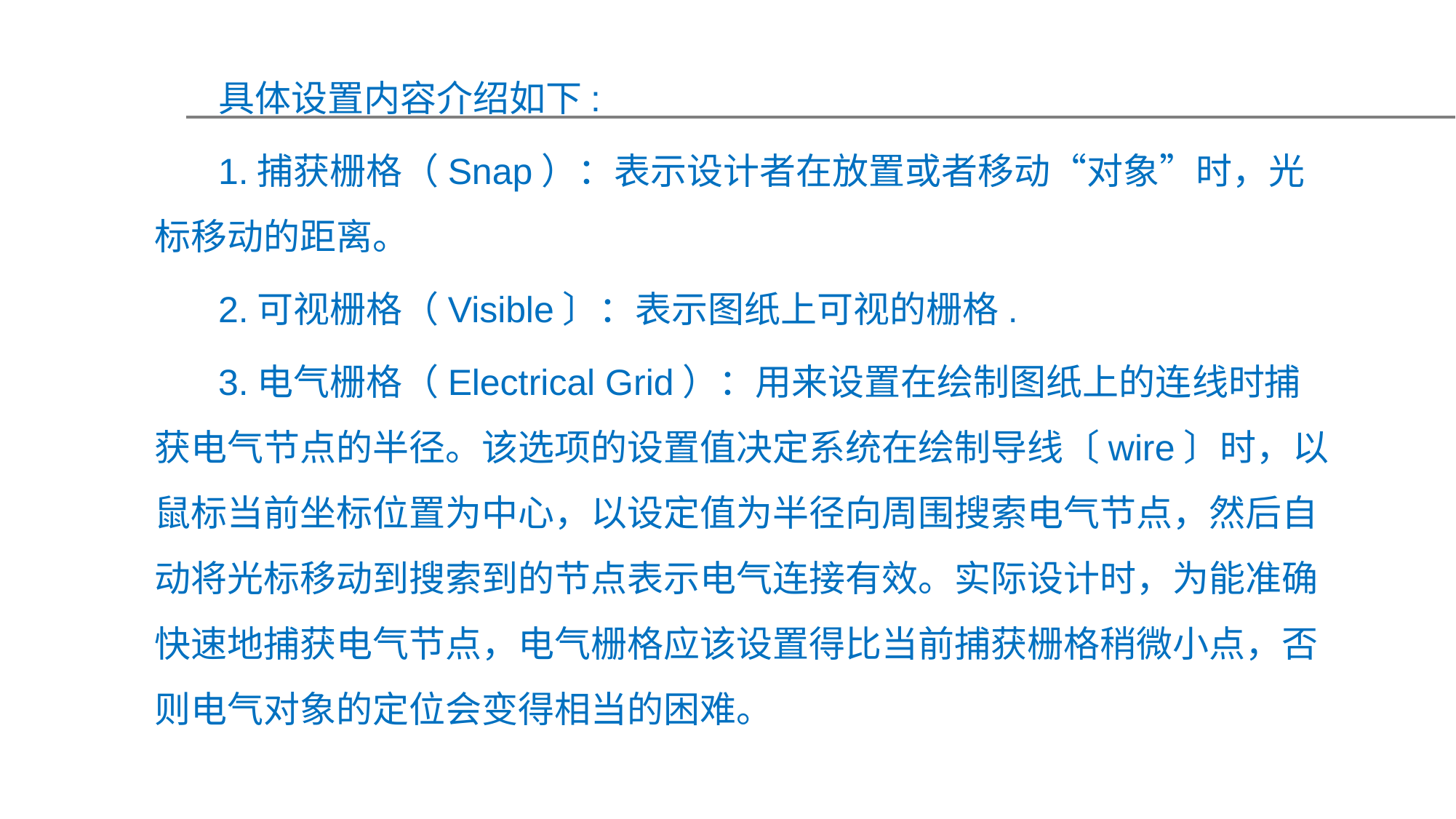

具体设置内容介绍如下:
1.捕获栅格（Snap）：表示设计者在放置或者移动“对象”时，光标移动的距离。
2.可视栅格（Visible〕：表示图纸上可视的栅格.
3.电气栅格（Electrical Grid）：用来设置在绘制图纸上的连线时捕获电气节点的半径。该选项的设置值决定系统在绘制导线〔wire〕时，以鼠标当前坐标位置为中心，以设定值为半径向周围搜索电气节点，然后自动将光标移动到搜索到的节点表示电气连接有效。实际设计时，为能准确快速地捕获电气节点，电气栅格应该设置得比当前捕获栅格稍微小点，否则电气对象的定位会变得相当的困难。